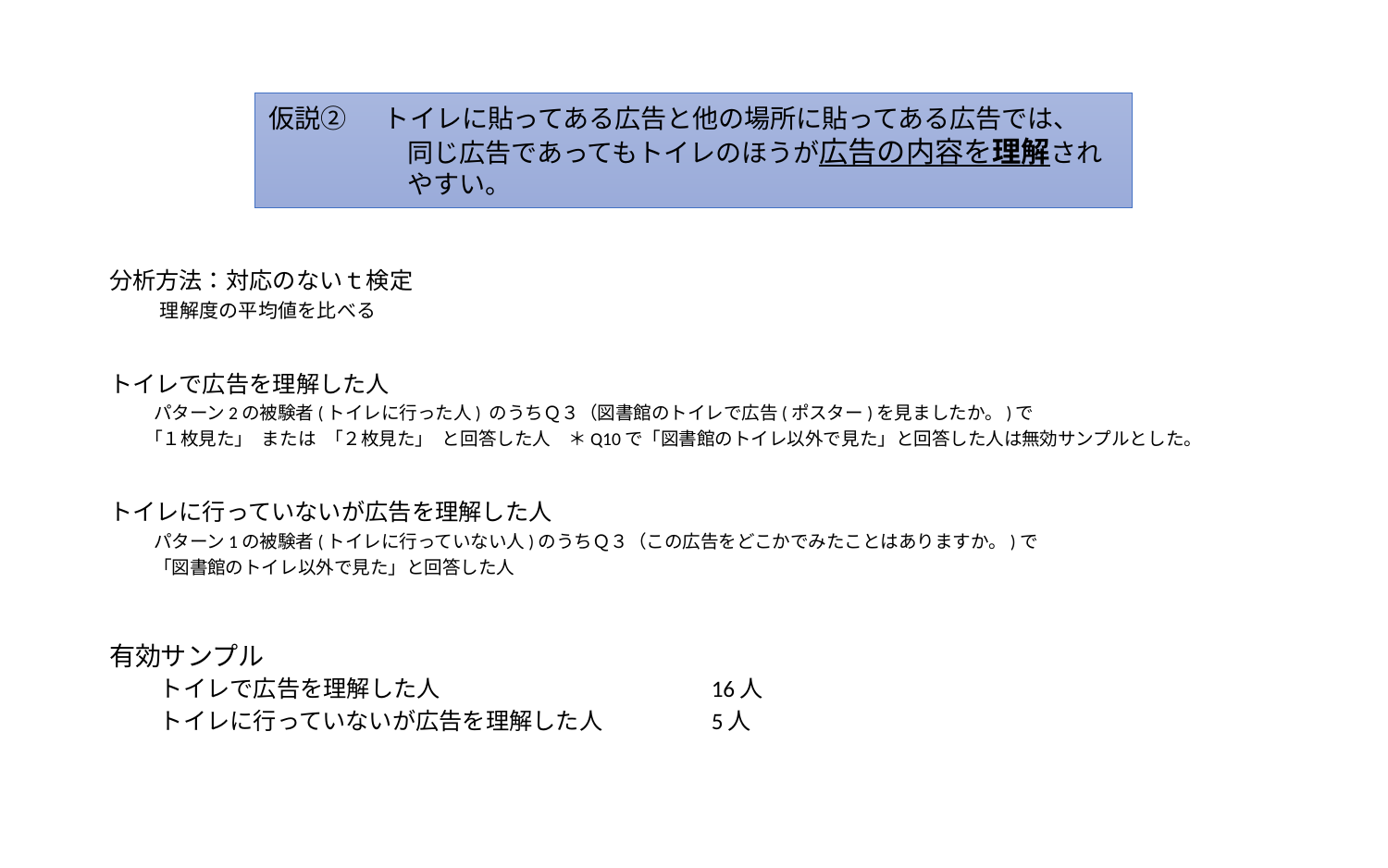

#
仮説②　  トイレに貼ってある広告と他の場所に貼ってある広告では、
同じ広告であってもトイレのほうが広告の内容を理解されやすい。
分析方法：対応のないｔ検定
理解度の平均値を比べる

トイレで広告を理解した人
パターン2の被験者(トイレに行った人) のうちＱ３（図書館のトイレで広告(ポスター)を見ましたか。)で
｢１枚見た｣　または　｢２枚見た｣　と回答した人　＊Q10で「図書館のトイレ以外で見た」と回答した人は無効サンプルとした。

トイレに行っていないが広告を理解した人
パターン1の被験者(トイレに行っていない人)のうちＱ３（この広告をどこかでみたことはありますか。)で
「図書館のトイレ以外で見た」と回答した人

有効サンプル
トイレで広告を理解した人　		　　16人
トイレに行っていないが広告を理解した人　	　　5人